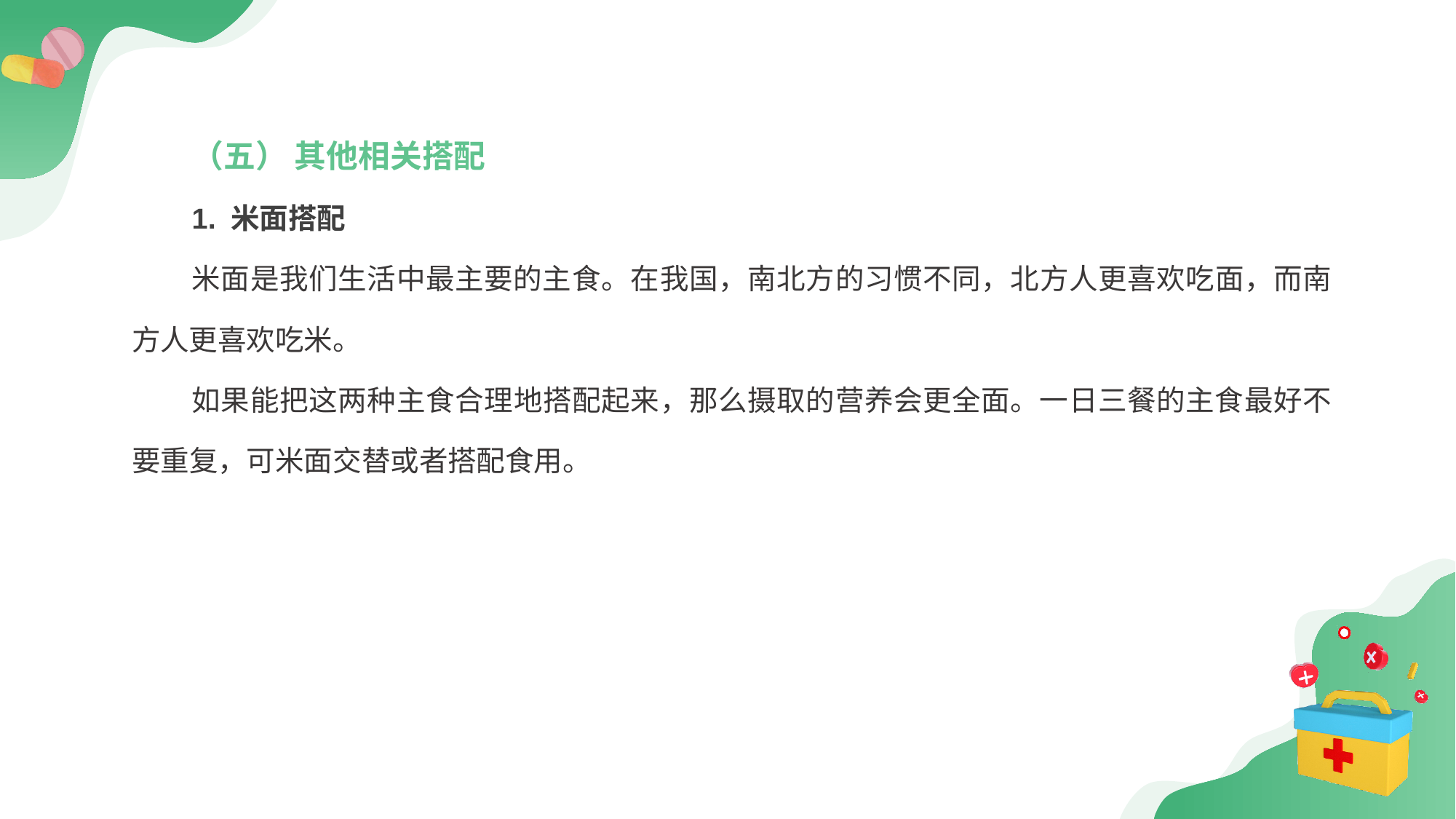

（五） 其他相关搭配
1. 米面搭配
米面是我们生活中最主要的主食。在我国，南北方的习惯不同，北方人更喜欢吃面，而南方人更喜欢吃米。
如果能把这两种主食合理地搭配起来，那么摄取的营养会更全面。一日三餐的主食最好不要重复，可米面交替或者搭配食用。